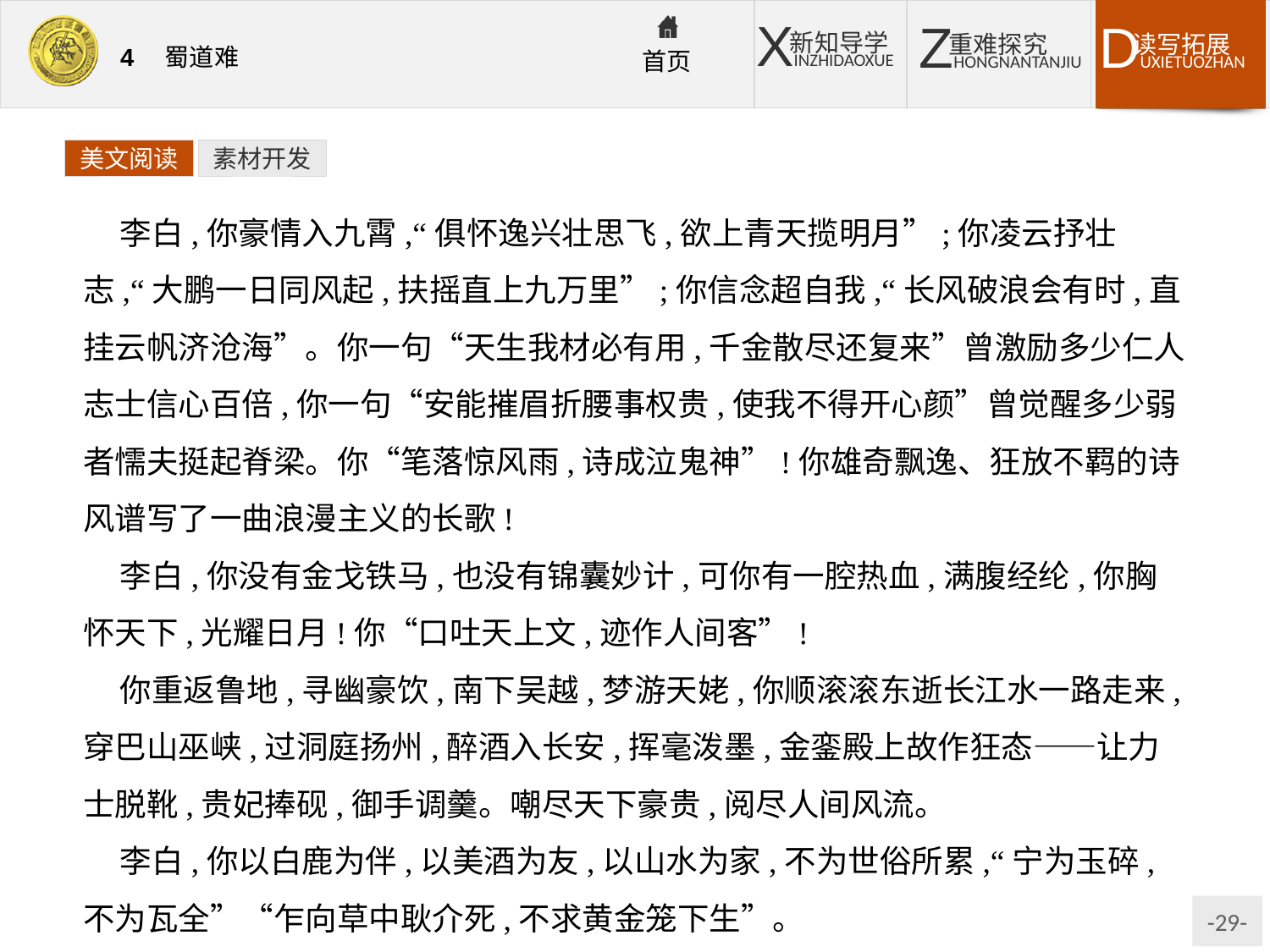

美文阅读
素材开发
李白,你豪情入九霄,“俱怀逸兴壮思飞,欲上青天揽明月”;你凌云抒壮志,“大鹏一日同风起,扶摇直上九万里”;你信念超自我,“长风破浪会有时,直挂云帆济沧海”。你一句“天生我材必有用,千金散尽还复来”曾激励多少仁人志士信心百倍,你一句“安能摧眉折腰事权贵,使我不得开心颜”曾觉醒多少弱者懦夫挺起脊梁。你“笔落惊风雨,诗成泣鬼神”!你雄奇飘逸、狂放不羁的诗风谱写了一曲浪漫主义的长歌!
李白,你没有金戈铁马,也没有锦囊妙计,可你有一腔热血,满腹经纶,你胸怀天下,光耀日月!你“口吐天上文,迹作人间客”!
你重返鲁地,寻幽豪饮,南下吴越,梦游天姥,你顺滚滚东逝长江水一路走来,穿巴山巫峡,过洞庭扬州,醉酒入长安,挥毫泼墨,金銮殿上故作狂态——让力士脱靴,贵妃捧砚,御手调羹。嘲尽天下豪贵,阅尽人间风流。
李白,你以白鹿为伴,以美酒为友,以山水为家,不为世俗所累,“宁为玉碎,不为瓦全”“乍向草中耿介死,不求黄金笼下生”。